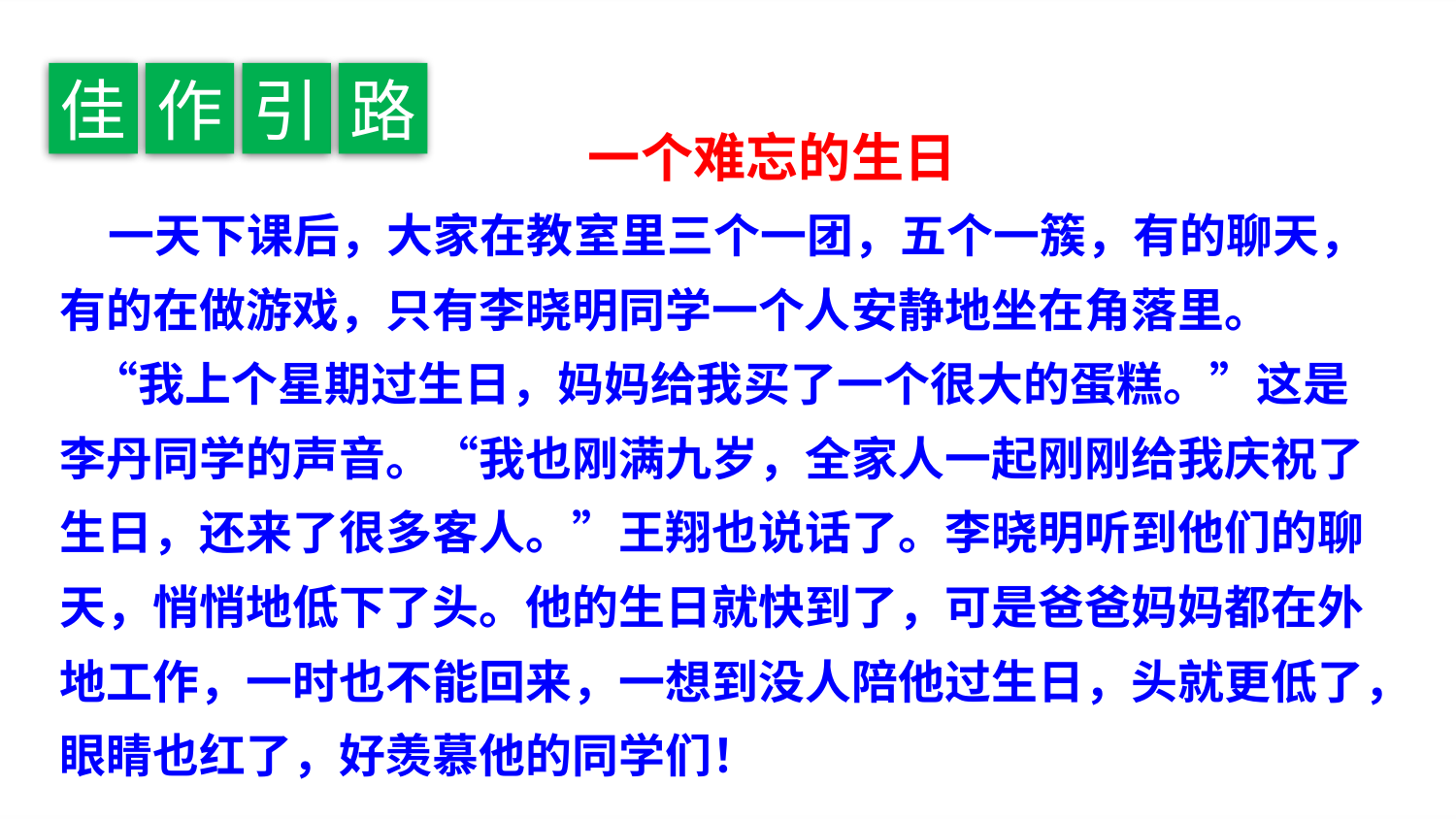

佳
作
引
路
                                                               一个难忘的生日
     一天下课后，大家在教室里三个一团，五个一簇，有的聊天，有的在做游戏，只有李晓明同学一个人安静地坐在角落里。
   “我上个星期过生日，妈妈给我买了一个很大的蛋糕。”这是李丹同学的声音。“我也刚满九岁，全家人一起刚刚给我庆祝了生日，还来了很多客人。”王翔也说话了。李晓明听到他们的聊天，悄悄地低下了头。他的生日就快到了，可是爸爸妈妈都在外地工作，一时也不能回来，一想到没人陪他过生日，头就更低了，眼睛也红了，好羡慕他的同学们！